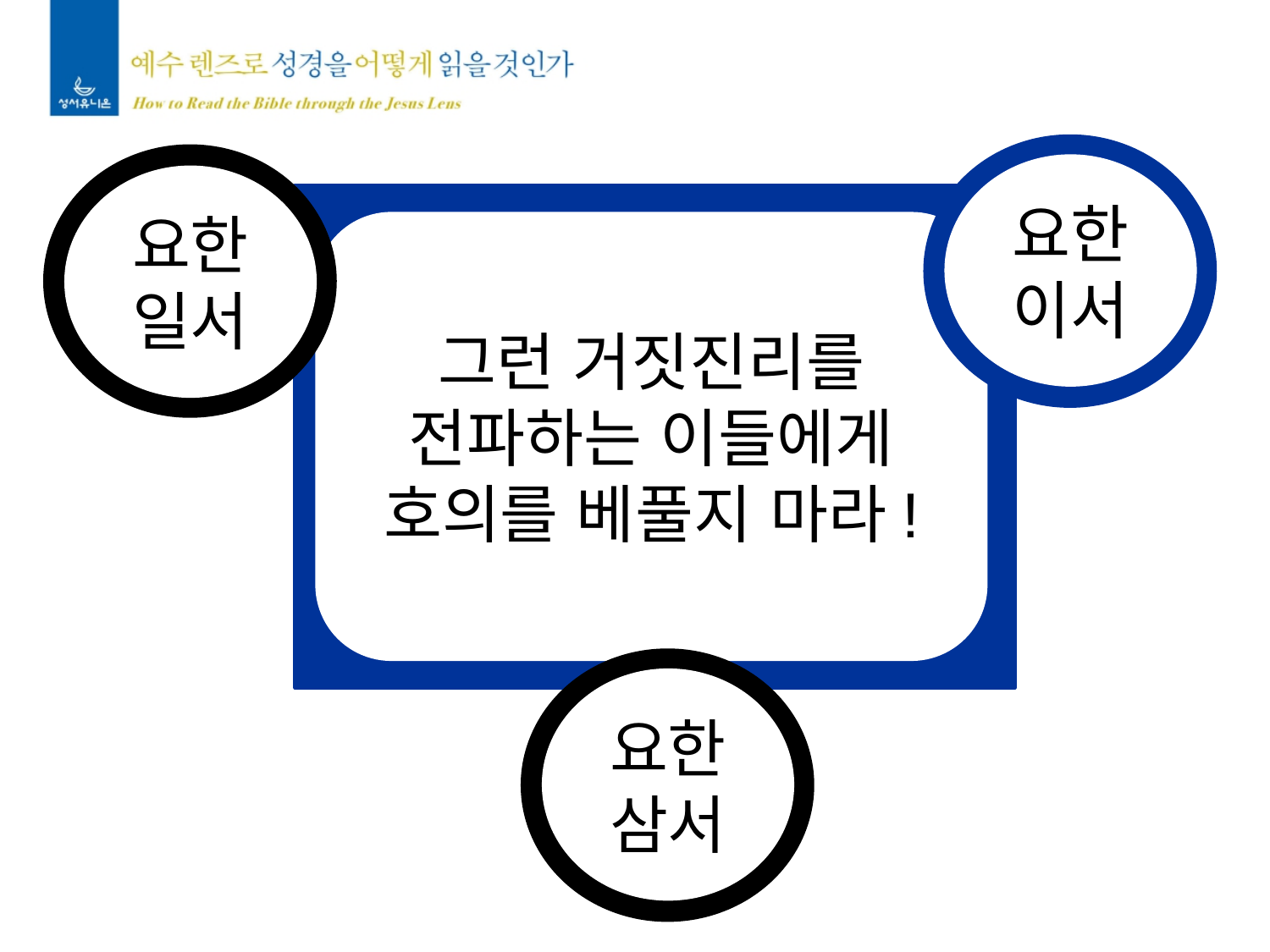

요한
이서
요한
일서

그런 거짓진리를
전파하는 이들에게
호의를 베풀지 마라!

요한
삼서